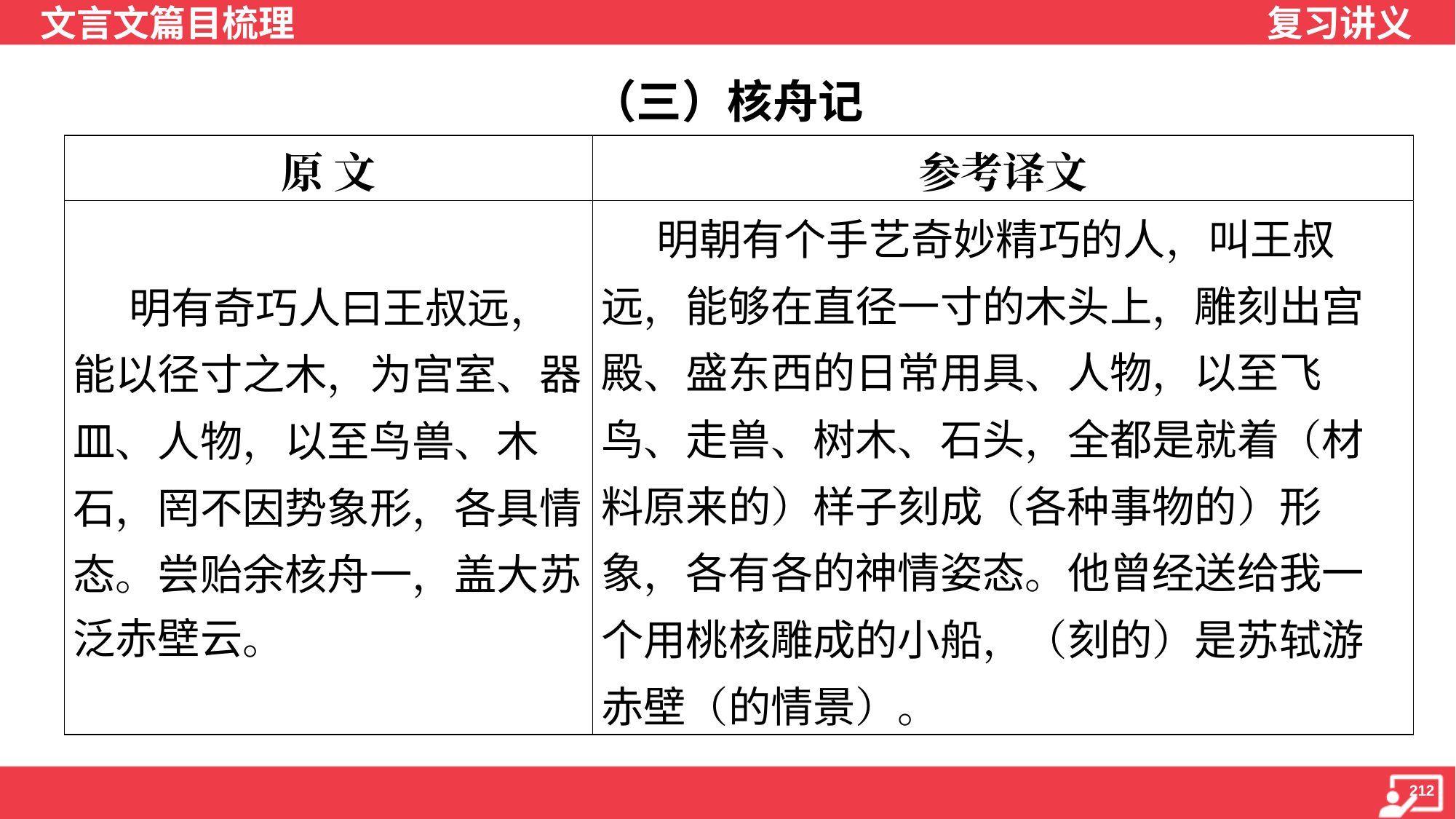

（三）核舟记
| 原 文 | 参考译文 |
| --- | --- |
| 明有奇巧人曰王叔远， 能以径寸之木，为宫室、器 皿、人物，以至鸟兽、木 石，罔不因势象形，各具情 态。尝贻余核舟一，盖大苏 泛赤壁云。 | 明朝有个手艺奇妙精巧的人，叫王叔远，能够在直径一寸的木头上，雕刻出宫 殿、盛东西的日常用具、人物，以至飞鸟、走兽、树木、石头，全都是就着（材料原来的）样子刻成（各种事物的）形象，各有各的神情姿态。他曾经送给我一个用桃核雕成的小船，（刻的）是苏轼游赤壁（的情景）。 |